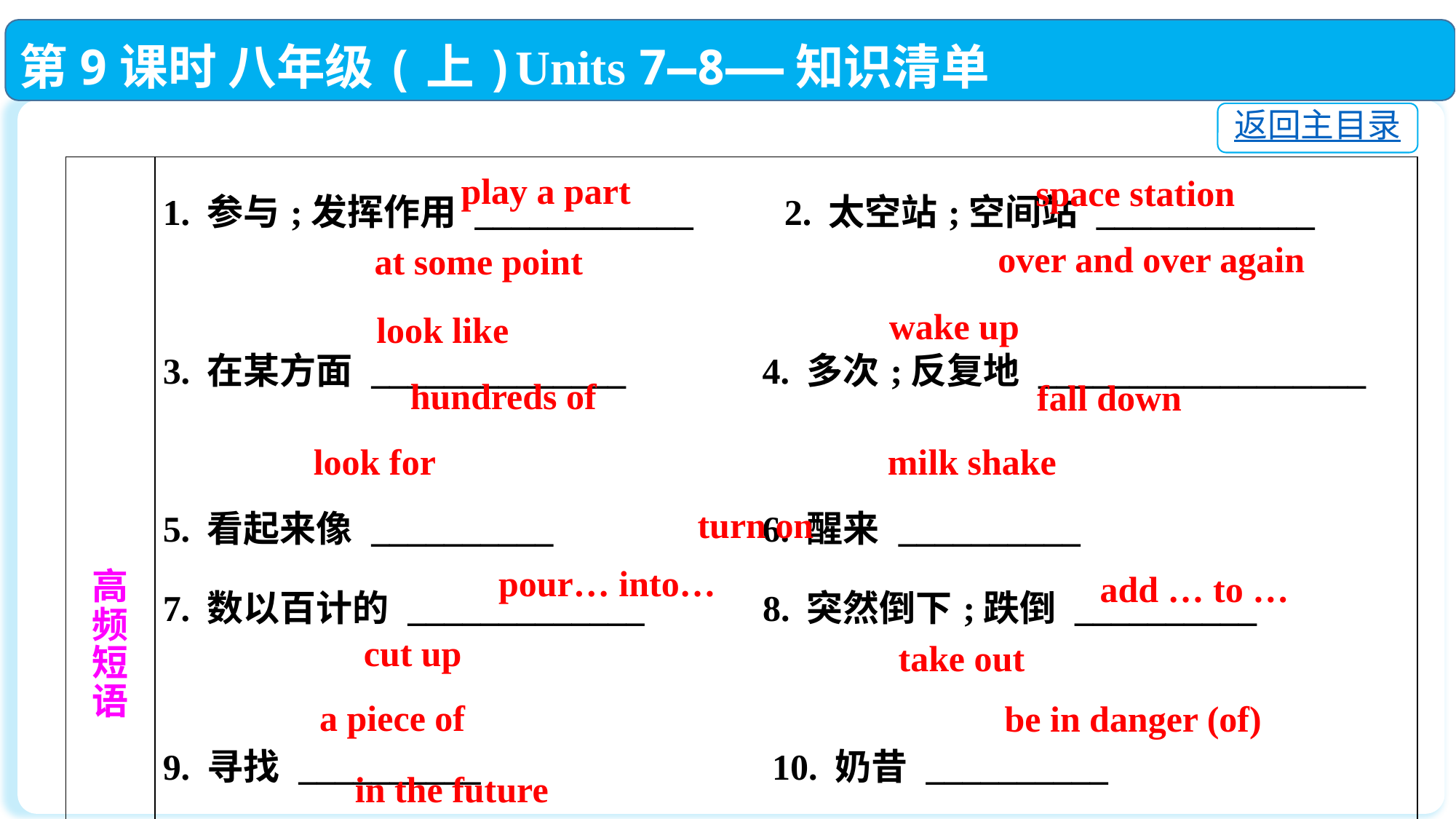

第9课时 八年级(上)Units 7—8——知识清单

返回主目录
| 高 频 短 语 | 1. 参与;发挥作用 \_\_\_\_\_\_\_\_\_\_\_\_ 2. 太空站;空间站 \_\_\_\_\_\_\_\_\_\_\_\_ 　　　　　　　 3. 在某方面 \_\_\_\_\_\_\_\_\_\_\_\_\_\_ 4. 多次;反复地 \_\_\_\_\_\_\_\_\_\_\_\_\_\_\_\_\_\_ 　　　　　　 5. 看起来像 \_\_\_\_\_\_\_\_\_\_ 6. 醒来 \_\_\_\_\_\_\_\_\_\_ 　　　　　　　 7. 数以百计的 \_\_\_\_\_\_\_\_\_\_\_\_\_ 8. 突然倒下;跌倒 \_\_\_\_\_\_\_\_\_\_ 　　　　　　　 9. 寻找 \_\_\_\_\_\_\_\_\_\_ 　　　　　 10. 奶昔 \_\_\_\_\_\_\_\_\_\_ 　　　　　　　 11. 接通(电流、煤气、水);打开 \_\_\_\_\_\_\_\_\_\_ 　　　　　　 12. 把……倒入…… \_\_\_\_\_\_\_\_\_\_\_\_\_ 13. 把 ……加入…… \_\_\_\_\_\_\_\_\_\_\_\_\_ 　　　　　　　 14. 切碎 \_\_\_\_\_\_\_\_\_\_ 15. 取出 \_\_\_\_\_\_\_\_\_\_ 　　　　　　　 16. 一片 \_\_\_\_\_\_\_\_\_\_ 　 17. 处于危险中 \_\_\_\_\_\_\_\_\_\_\_\_\_\_\_\_ 　　　　　　　 18. 在将来 \_\_\_\_\_\_\_\_\_\_\_\_\_ |
| --- | --- |
 play a part
 space station
over and over again
at some point
wake up
look like
hundreds of
fall down
look for
milk shake
turn on
pour… into…
add … to …
cut up
 take out
a piece of
be in danger (of)
in the future